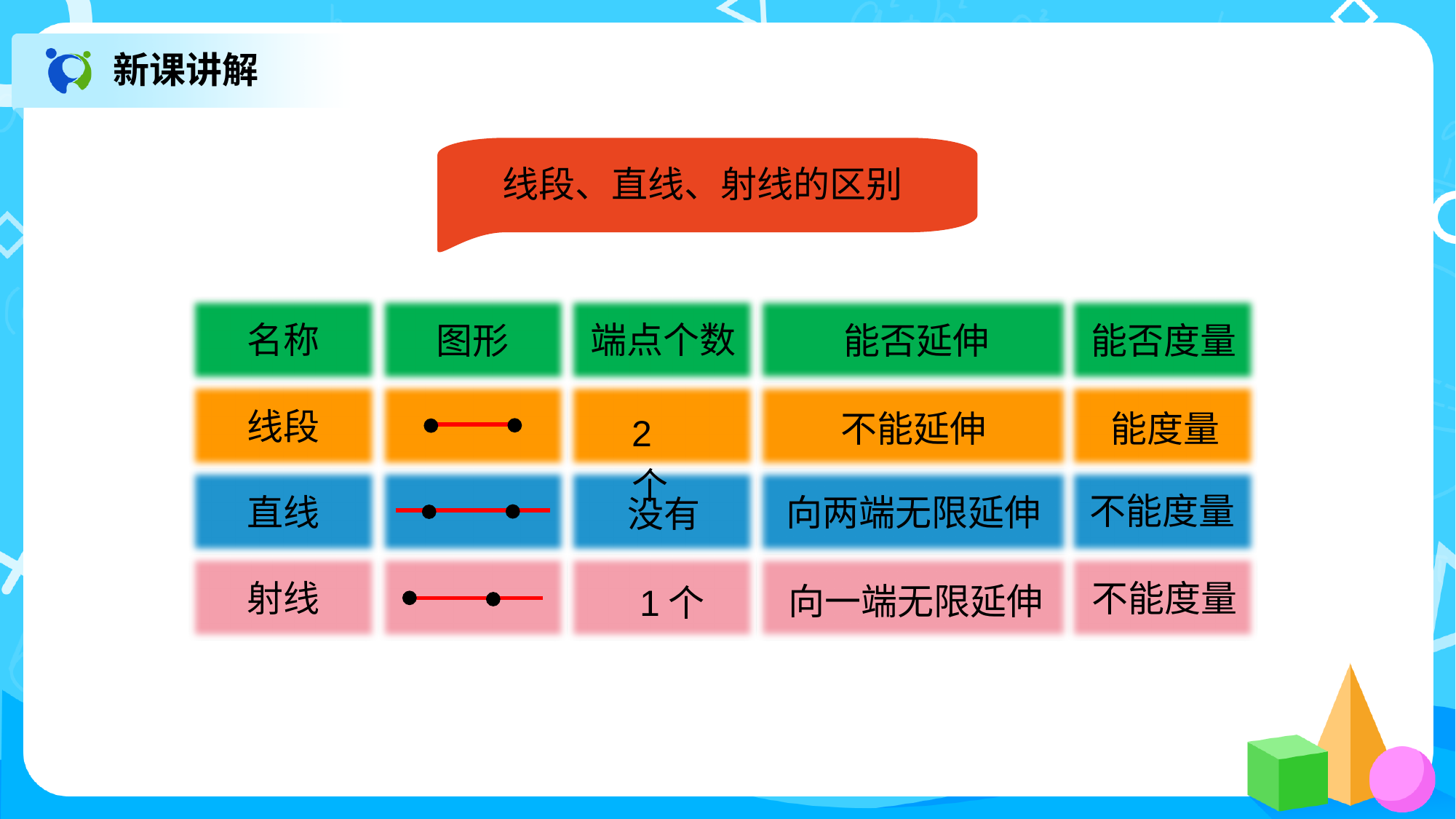

新课讲解

线段、直线、射线的区别

名称
端点个数
图形
能否延伸
能否度量
不能延伸
能度量
2个
线段

不能度量
向两端无限延伸
没有
直线

不能度量
向一端无限延伸
1个
射线